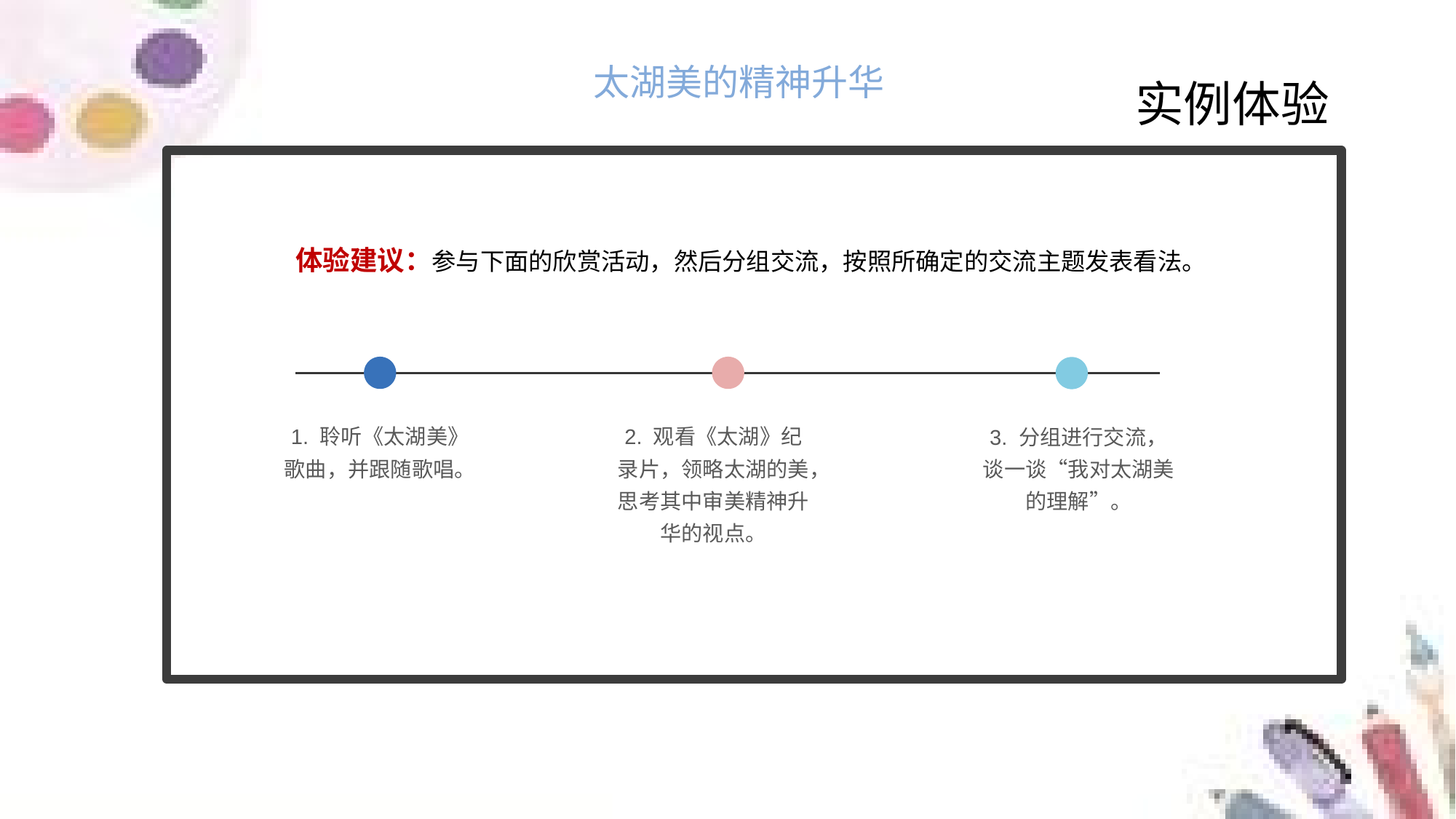

太湖美的精神升华
实例体验

体验建议：参与下面的欣赏活动，然后分组交流，按照所确定的交流主题发表看法。

1. 聆听《太湖美》歌曲，并跟随歌唱。
2. 观看《太湖》纪录片，领略太湖的美，思考其中审美精神升华的视点。
3. 分组进行交流，谈一谈“我对太湖美的理解”。